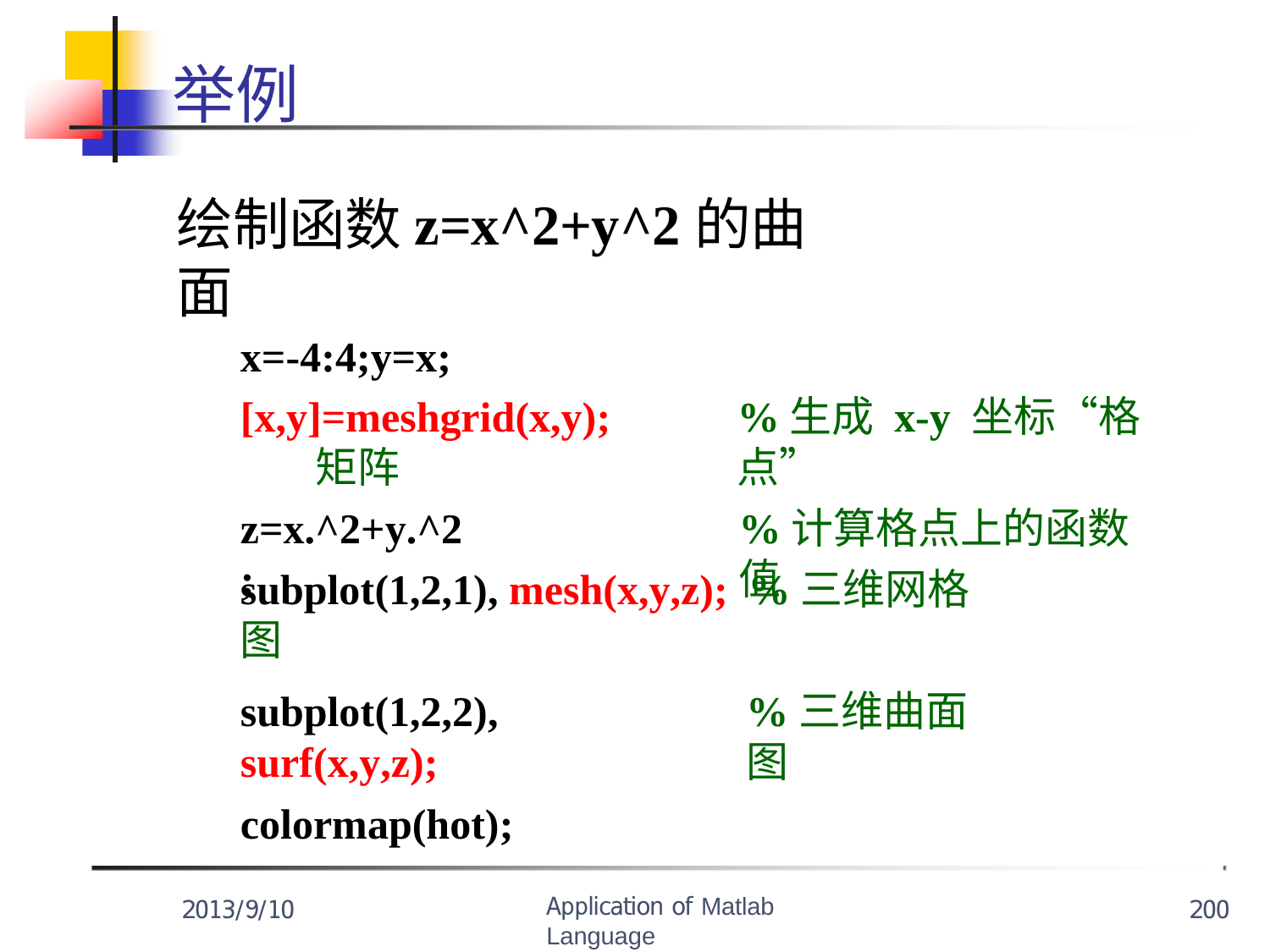

举例
绘制函数z=x^2+y^2的曲面
x=-4:4;y=x;
[x,y]=meshgrid(x,y);
矩阵

z=x.^2+y.^2;
%生成 x-y 坐标“格点”
%计算格点上的函数值
subplot(1,2,1), mesh(x,y,z);	%三维网格图
subplot(1,2,2), surf(x,y,z);

colormap(hot);
%三维曲面图
Application of Matlab Language
2013/9/10
200